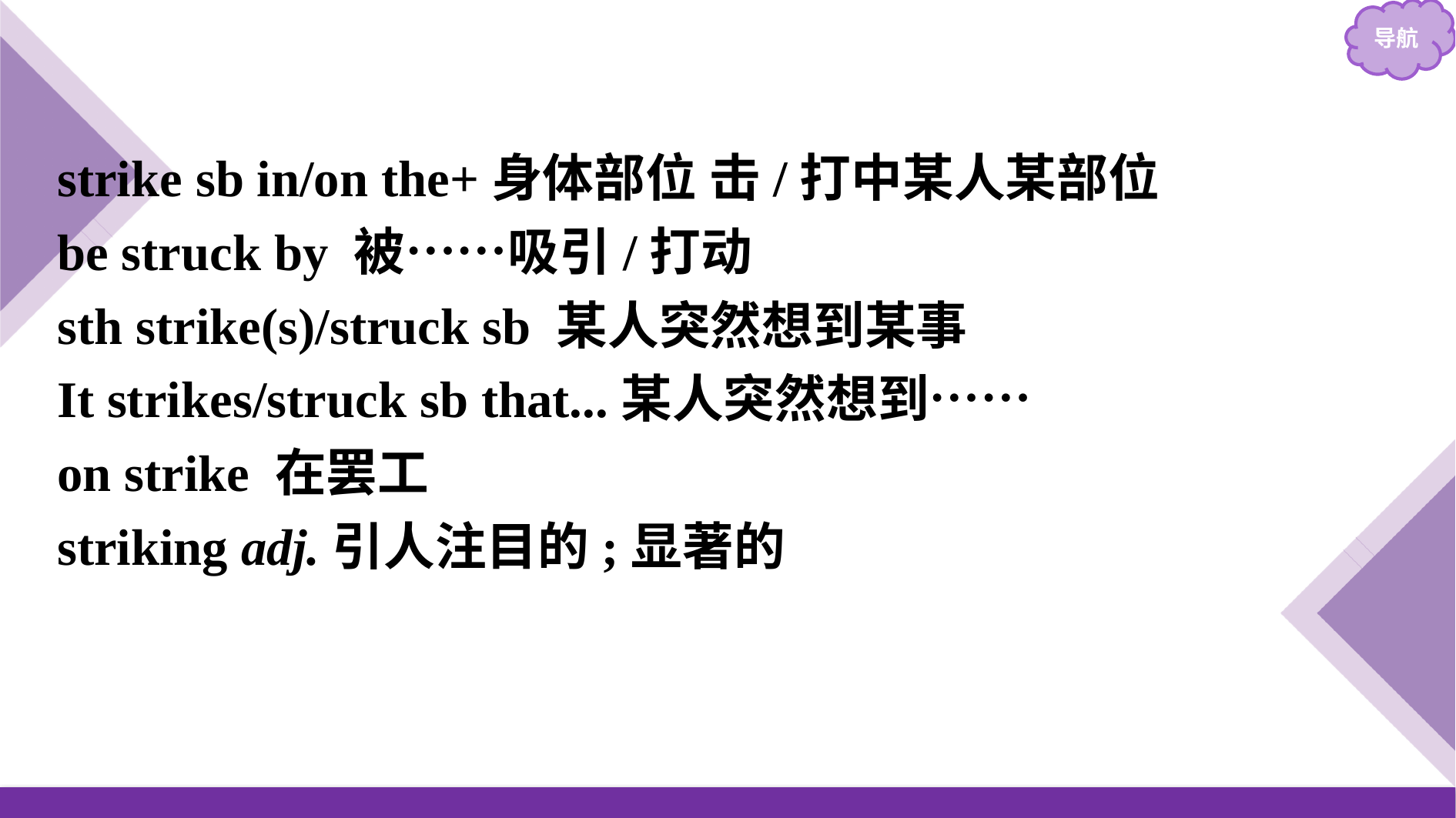

strike sb in/on the+身体部位 击/打中某人某部位
be struck by 被……吸引/打动
sth strike(s)/struck sb 某人突然想到某事
It strikes/struck sb that...某人突然想到……
on strike 在罢工
striking adj.引人注目的;显著的